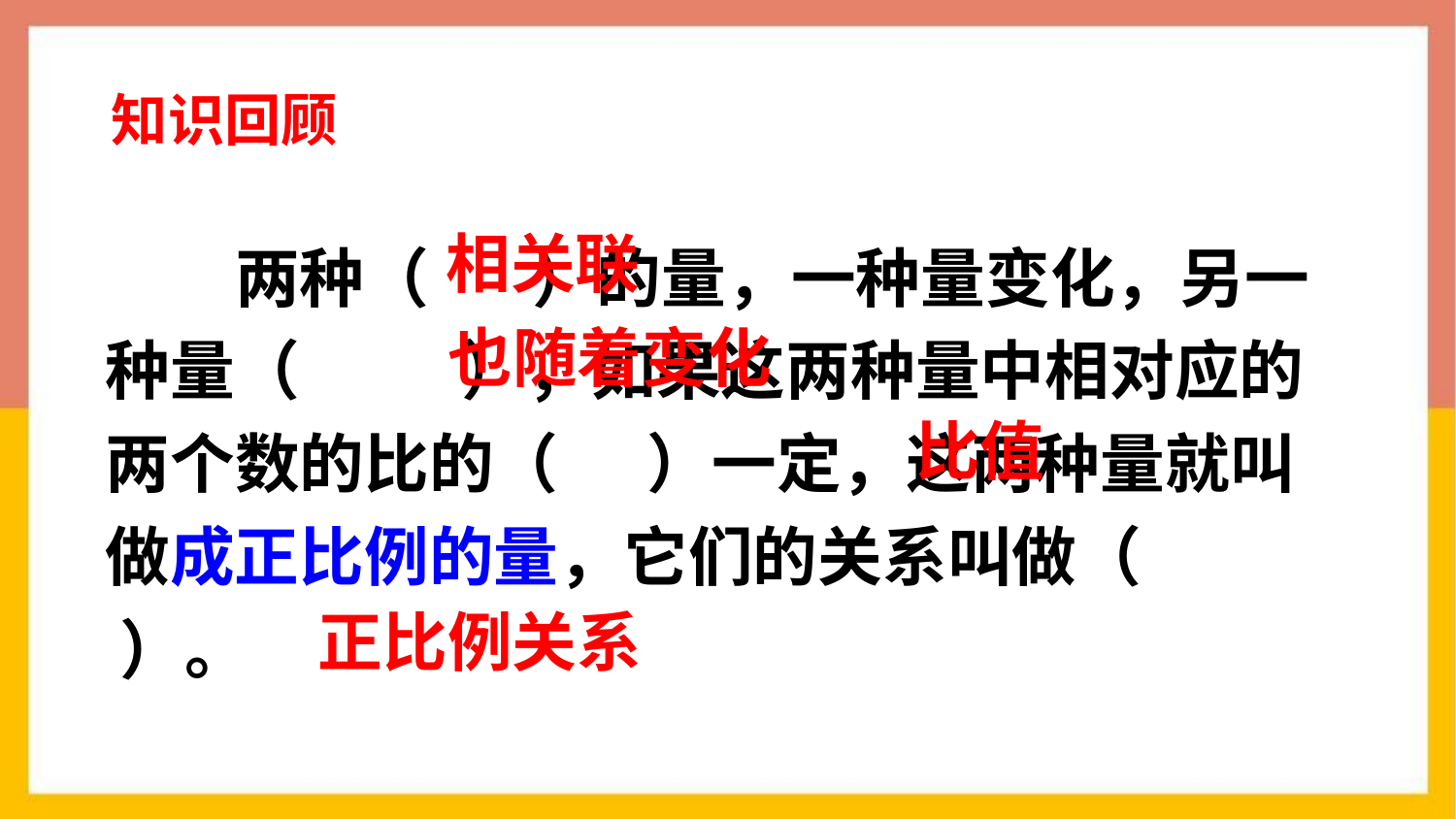

知识回顾
　　两种（       ）的量，一种量变化，另一种量（           ），如果这两种量中相对应的两个数的比的（      ）一定，这两种量就叫做成正比例的量，它们的关系叫做（           ）。
相关联
也随着变化
比值
正比例关系